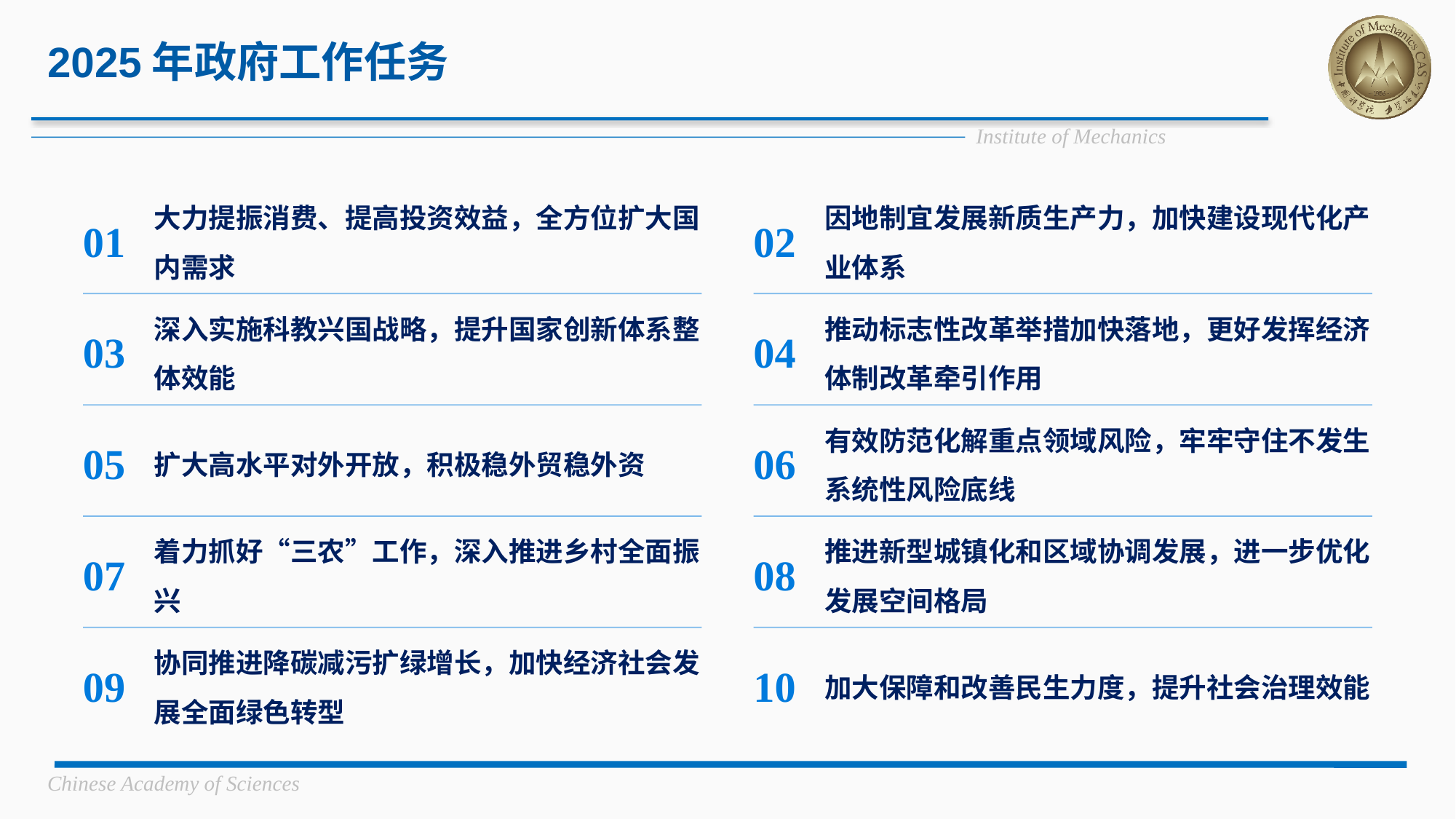

# 2025年政府工作任务
01
02
大力提振消费、提高投资效益，全方位扩大国内需求
因地制宜发展新质生产力，加快建设现代化产业体系
03
04
深入实施科教兴国战略，提升国家创新体系整体效能
推动标志性改革举措加快落地，更好发挥经济体制改革牵引作用
05
06
扩大高水平对外开放，积极稳外贸稳外资
有效防范化解重点领域风险，牢牢守住不发生系统性风险底线
07
08
着力抓好“三农”工作，深入推进乡村全面振兴
推进新型城镇化和区域协调发展，进一步优化发展空间格局
09
10
协同推进降碳减污扩绿增长，加快经济社会发展全面绿色转型
加大保障和改善民生力度，提升社会治理效能
7